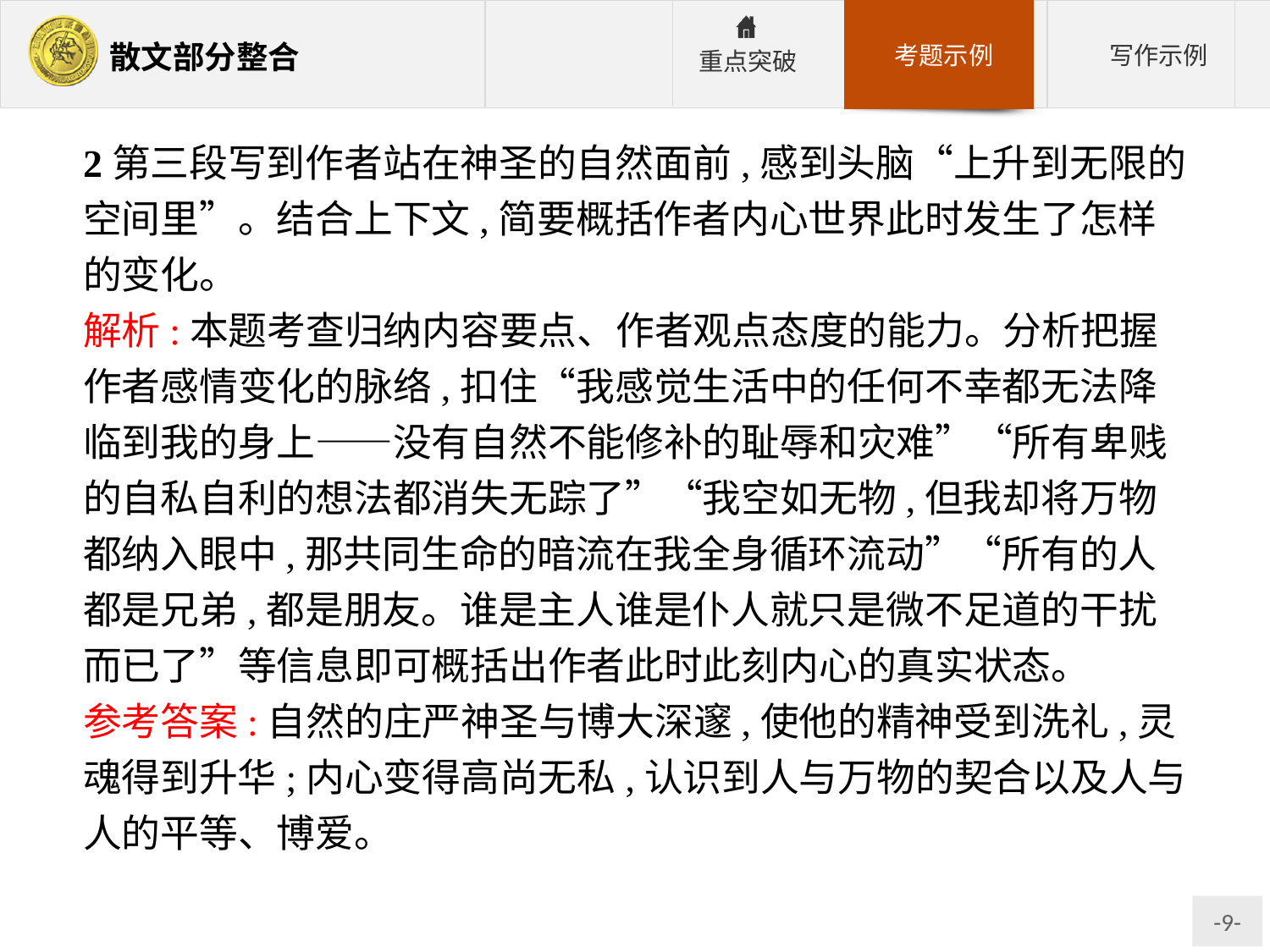

2第三段写到作者站在神圣的自然面前,感到头脑“上升到无限的空间里”。结合上下文,简要概括作者内心世界此时发生了怎样的变化。
解析:本题考查归纳内容要点、作者观点态度的能力。分析把握作者感情变化的脉络,扣住“我感觉生活中的任何不幸都无法降临到我的身上——没有自然不能修补的耻辱和灾难”“所有卑贱的自私自利的想法都消失无踪了”“我空如无物,但我却将万物都纳入眼中,那共同生命的暗流在我全身循环流动”“所有的人都是兄弟,都是朋友。谁是主人谁是仆人就只是微不足道的干扰而已了”等信息即可概括出作者此时此刻内心的真实状态。
参考答案:自然的庄严神圣与博大深邃,使他的精神受到洗礼,灵魂得到升华;内心变得高尚无私,认识到人与万物的契合以及人与人的平等、博爱。